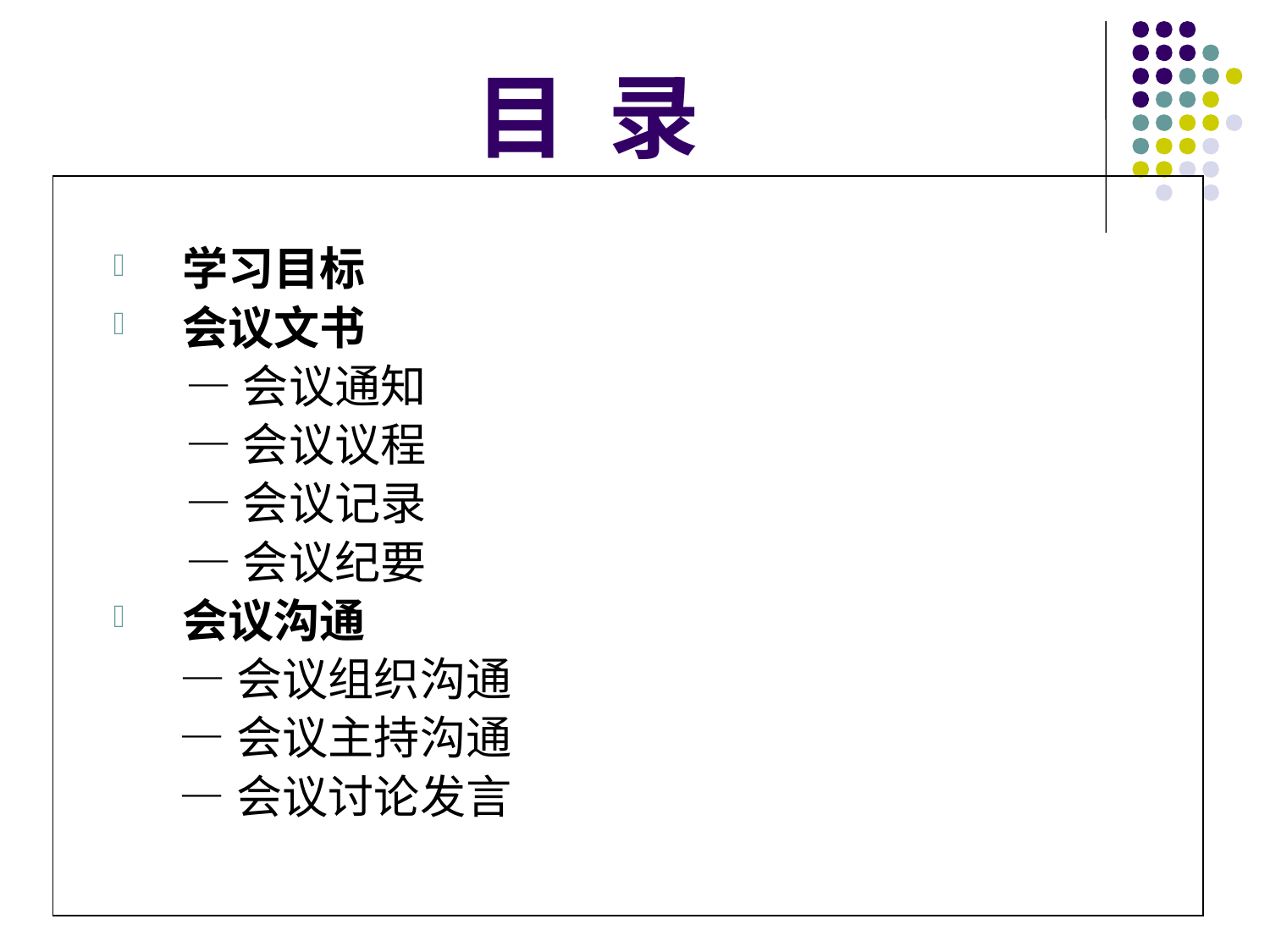

# 目  录

学习目标
会议文书
       —会议通知
       —会议议程
       —会议记录
       —会议纪要
会议沟通
           —会议组织沟通
           —会议主持沟通
           —会议讨论发言